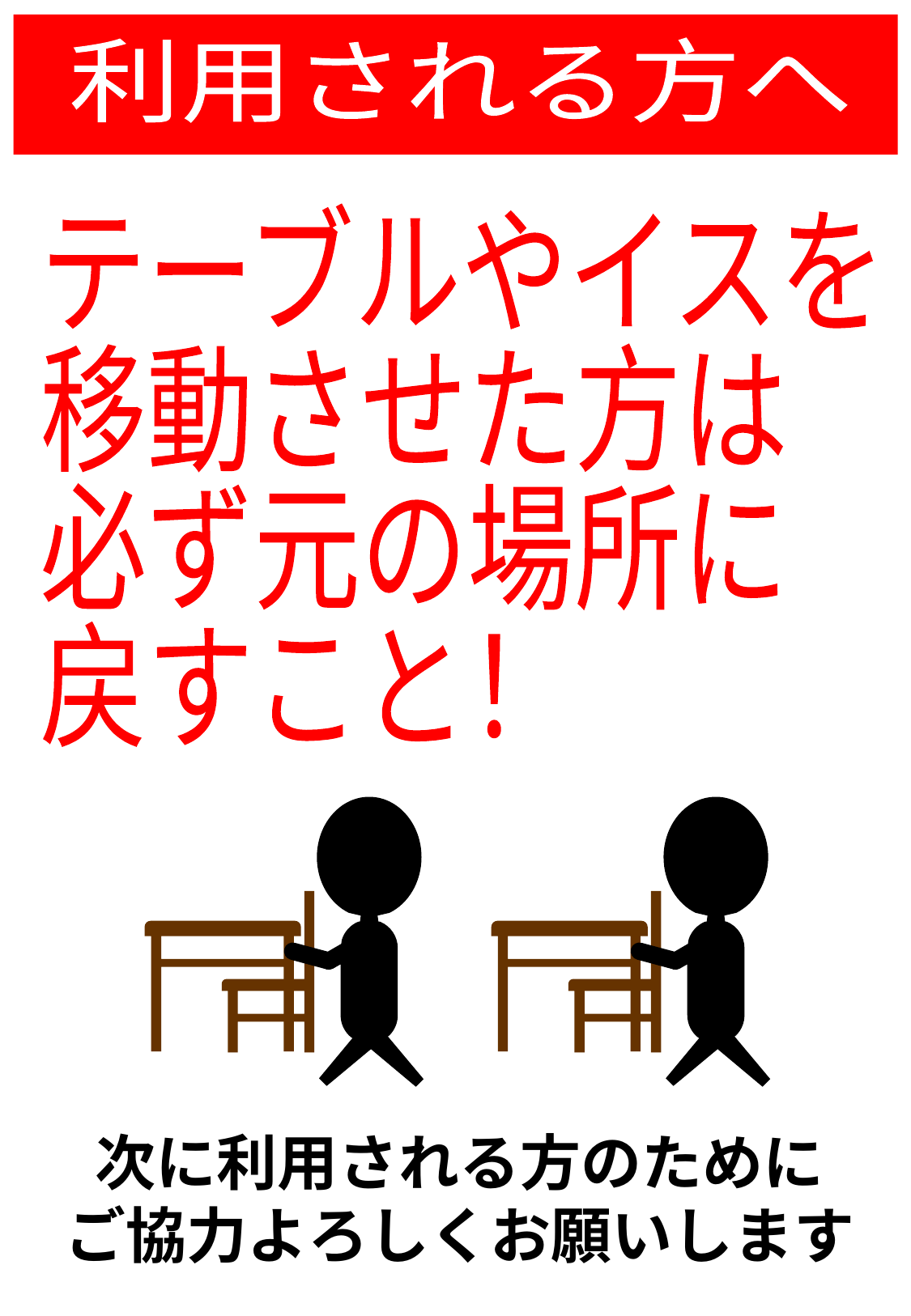

利用される方へ
テーブルやイスを
移動させた方は
必ず元の場所に
戻すこと！

次に利用される方のために
ご協力よろしくお願いします